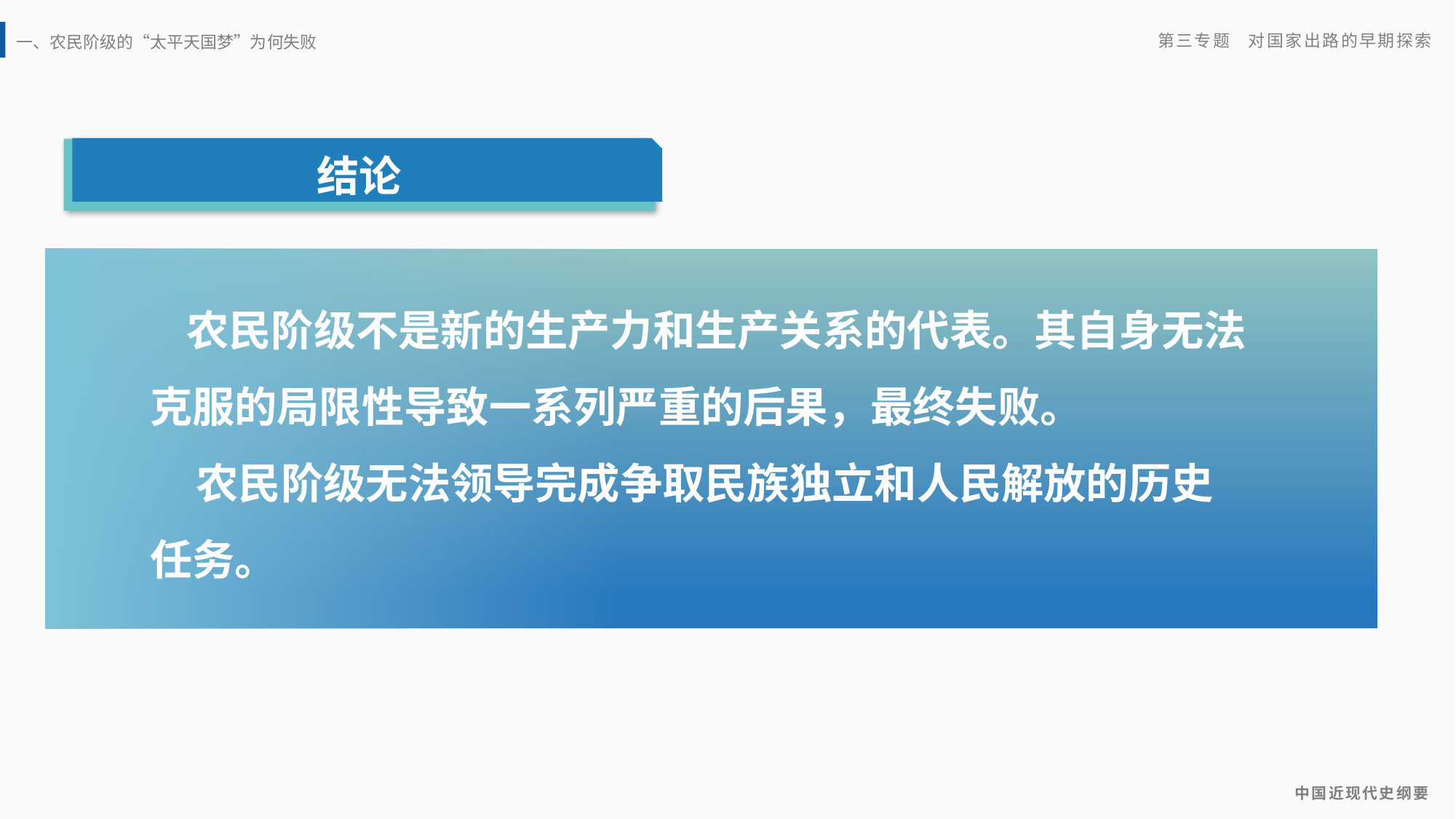

结论

       农民阶级不是新的生产力和生产关系的代表。其自身无法克服的局限性导致一系列严重的后果，最终失败。
        农民阶级无法领导完成争取民族独立和人民解放的历史任务。
15